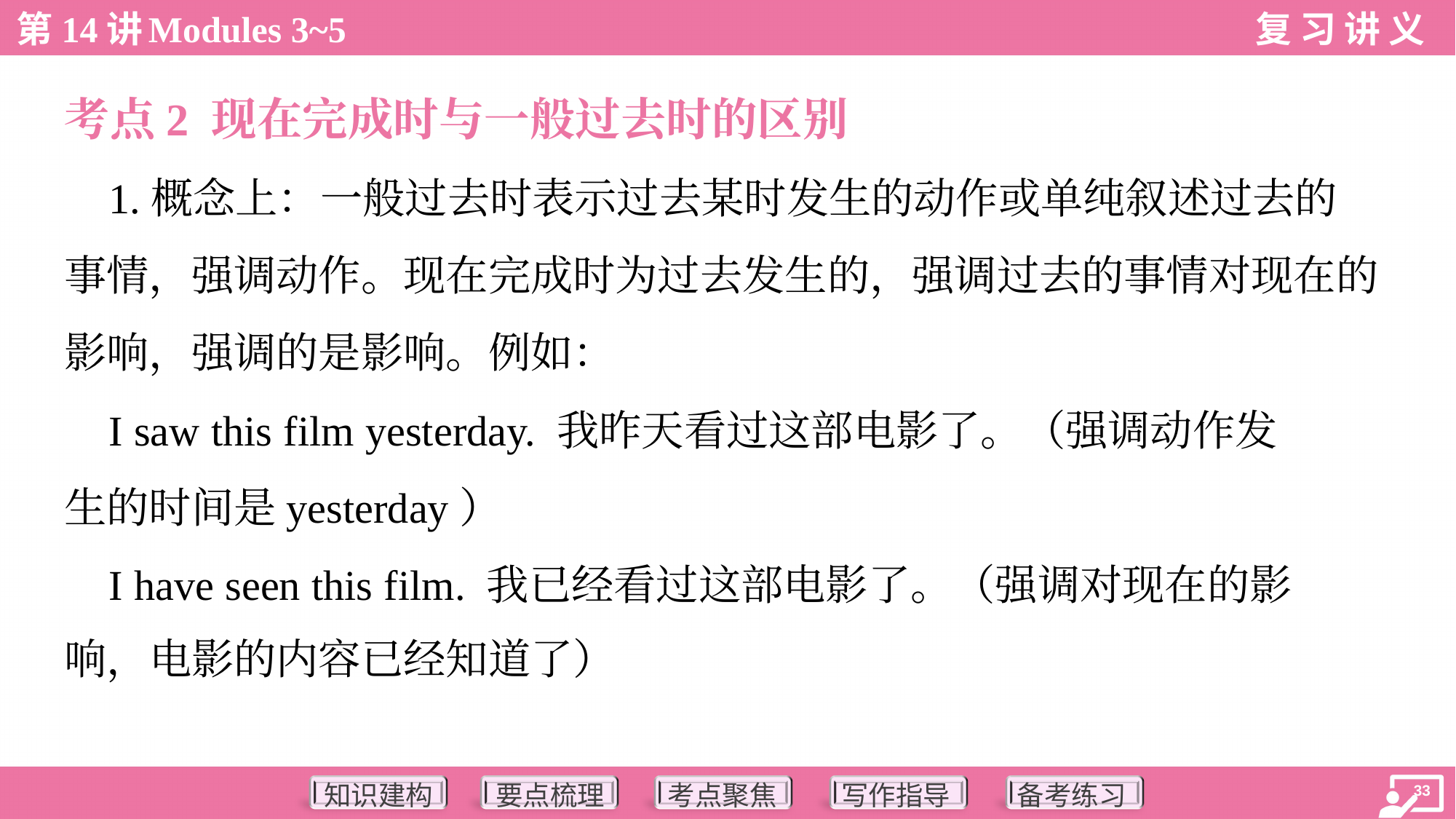

考点2 现在完成时与一般过去时的区别
    1.概念上：一般过去时表示过去某时发生的动作或单纯叙述过去的
事情，强调动作。现在完成时为过去发生的，强调过去的事情对现在的
影响，强调的是影响。例如：
    I saw this film yesterday. 我昨天看过这部电影了。（强调动作发
生的时间是yesterday）
    I have seen this film. 我已经看过这部电影了。（强调对现在的影
响，电影的内容已经知道了）